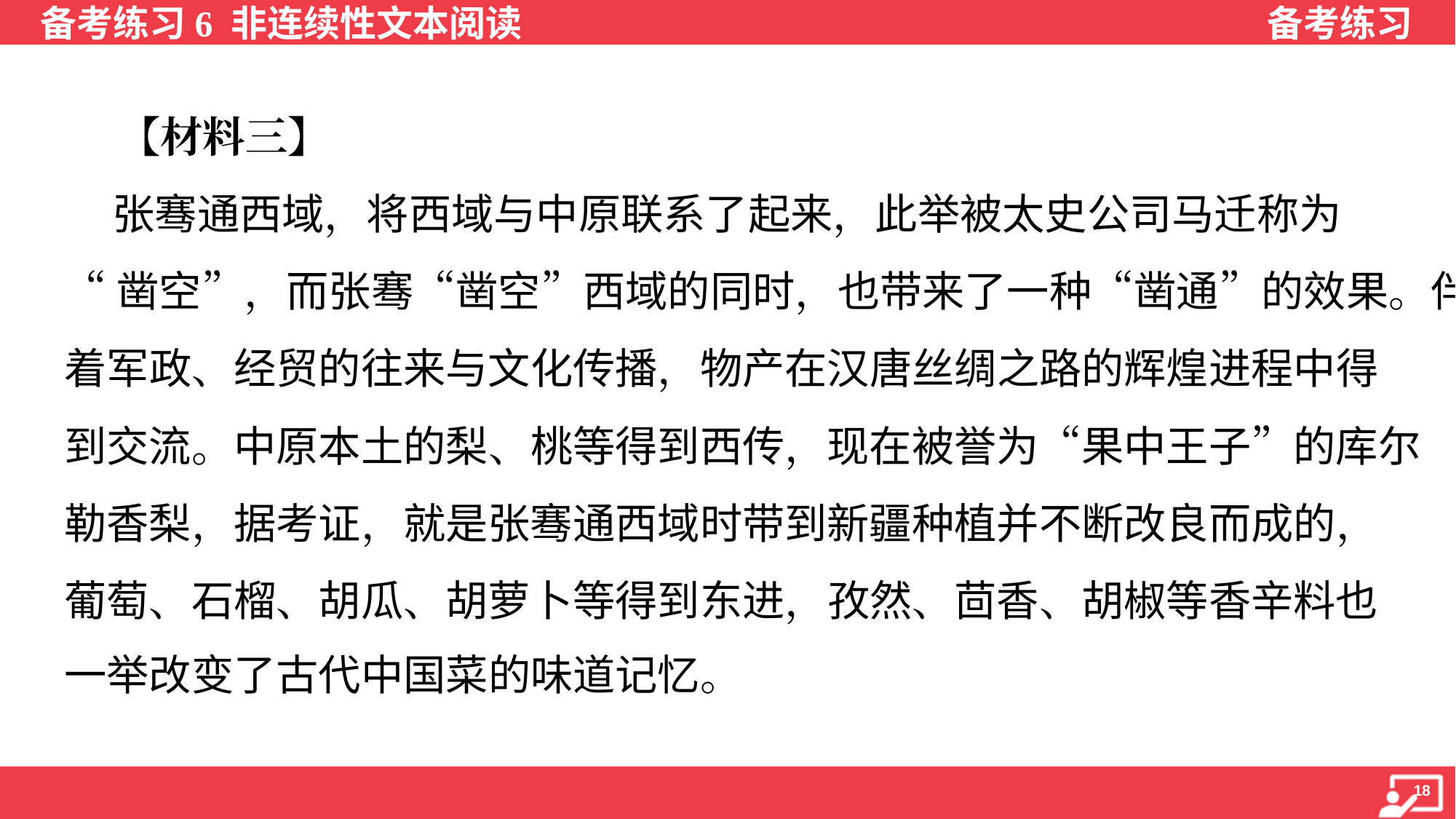

【材料三】
    张骞通西域，将西域与中原联系了起来，此举被太史公司马迁称为
“凿空”，而张骞“凿空”西域的同时，也带来了一种“凿通”的效果。伴随
着军政、经贸的往来与文化传播，物产在汉唐丝绸之路的辉煌进程中得
到交流。中原本土的梨、桃等得到西传，现在被誉为“果中王子”的库尔
勒香梨，据考证，就是张骞通西域时带到新疆种植并不断改良而成的，
葡萄、石榴、胡瓜、胡萝卜等得到东进，孜然、茴香、胡椒等香辛料也
一举改变了古代中国菜的味道记忆。